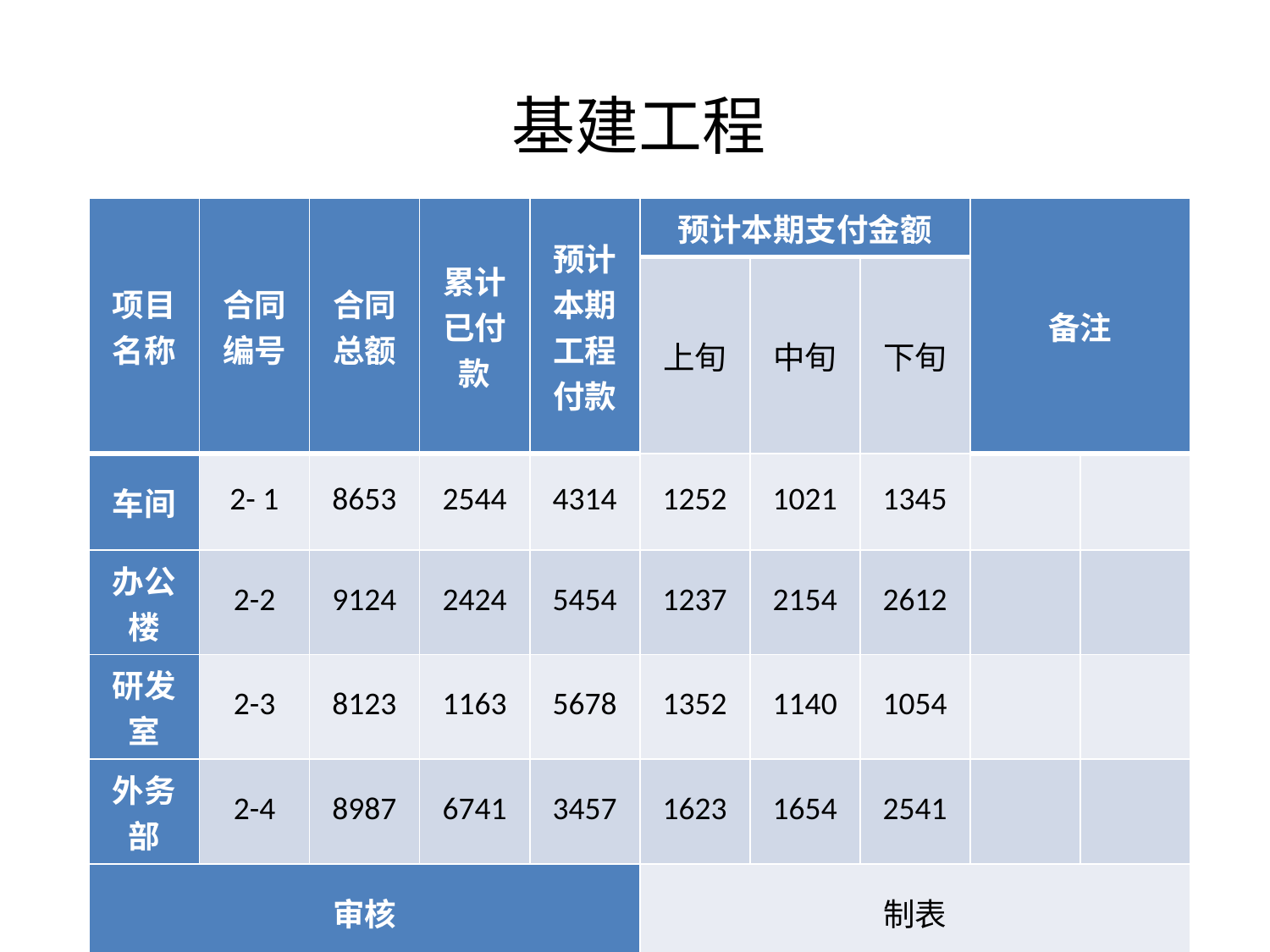

# 基建工程
| 项目名称 | 合同编号 | 合同总额 | 累计已付款 | 预计本期工程付款 | 预计本期支付金额 |  |  | 备注 |  |
| --- | --- | --- | --- | --- | --- | --- | --- | --- | --- |
|  |  |  |  |  | 上旬 | 中旬 | 下旬 |  |  |
| 车间 | 2- 1 | 8653 | 2544 | 4314 | 1252 | 1021 | 1345 |  |  |
| 办公楼 | 2-2 | 9124 | 2424 | 5454 | 1237 | 2154 | 2612 |  |  |
| 研发室 | 2-3 | 8123 | 1163 | 5678 | 1352 | 1140 | 1054 |  |  |
| 外务部 | 2-4 | 8987 | 6741 | 3457 | 1623 | 1654 | 2541 |  |  |
| 审核 |  |  |  |  | 制表 |  |  |  |  |